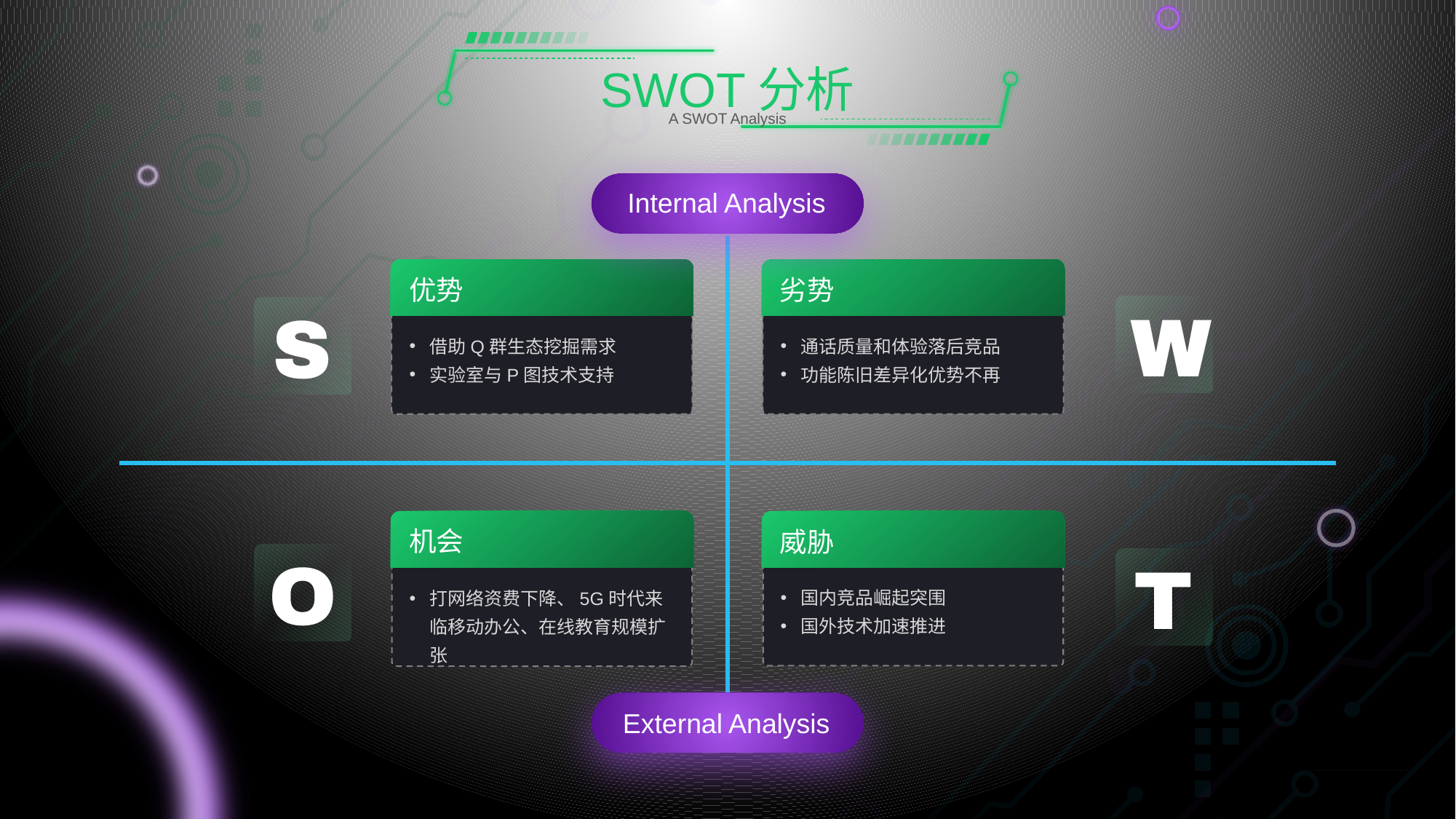

# SWOT分析
A SWOT Analysis

Internal Analysis

优势
劣势
W

S

借助Q群生态挖掘需求
实验室与P图技术支持
通话质量和体验落后竞品
功能陈旧差异化优势不再

机会
威胁
O

T

国内竞品崛起突围
国外技术加速推进
打网络资费下降、5G时代来临移动办公、在线教育规模扩张

External Analysis